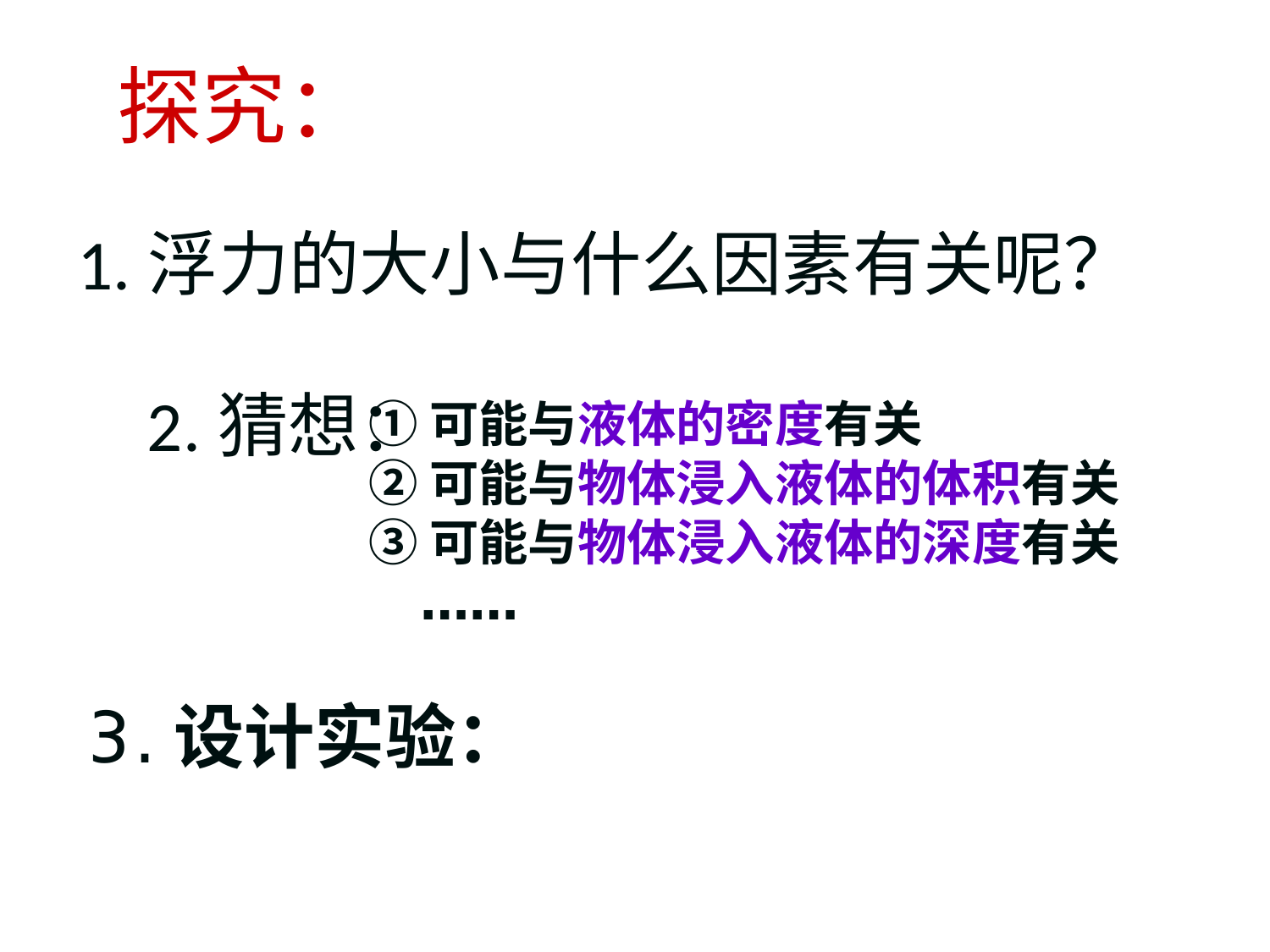

探究：
# 1.浮力的大小与什么因素有关呢？
2.猜想：
①可能与液体的密度有关
②可能与物体浸入液体的体积有关
③可能与物体浸入液体的深度有关
   ……
3.设计实验：